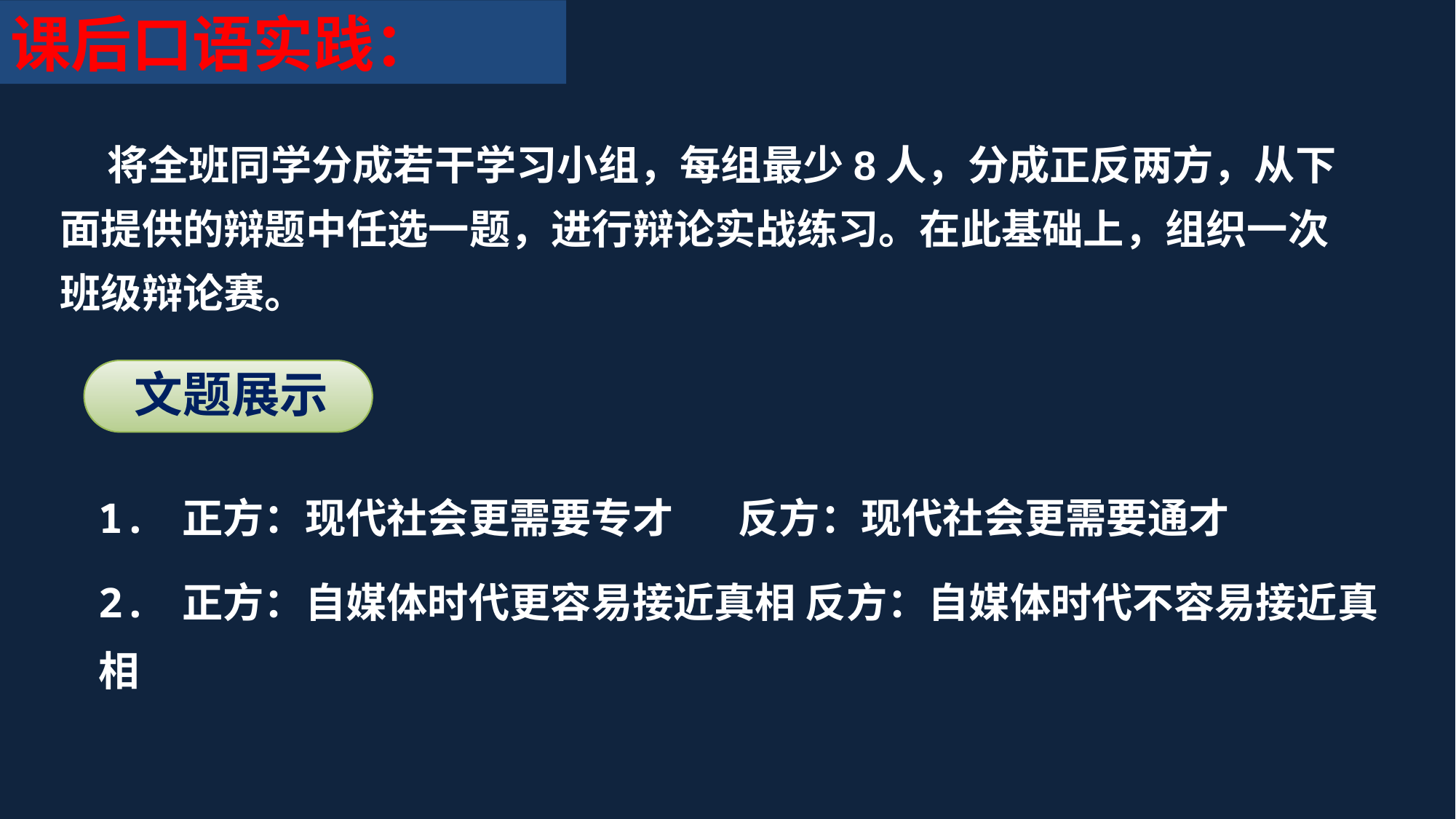

课后口语实践：
    将全班同学分成若干学习小组，每组最少8人，分成正反两方，从下面提供的辩题中任选一题，进行辩论实战练习。在此基础上，组织一次班级辩论赛。
文题展示

1. 正方：现代社会更需要专才       反方：现代社会更需要通才
2. 正方：自媒体时代更容易接近真相 反方：自媒体时代不容易接近真相